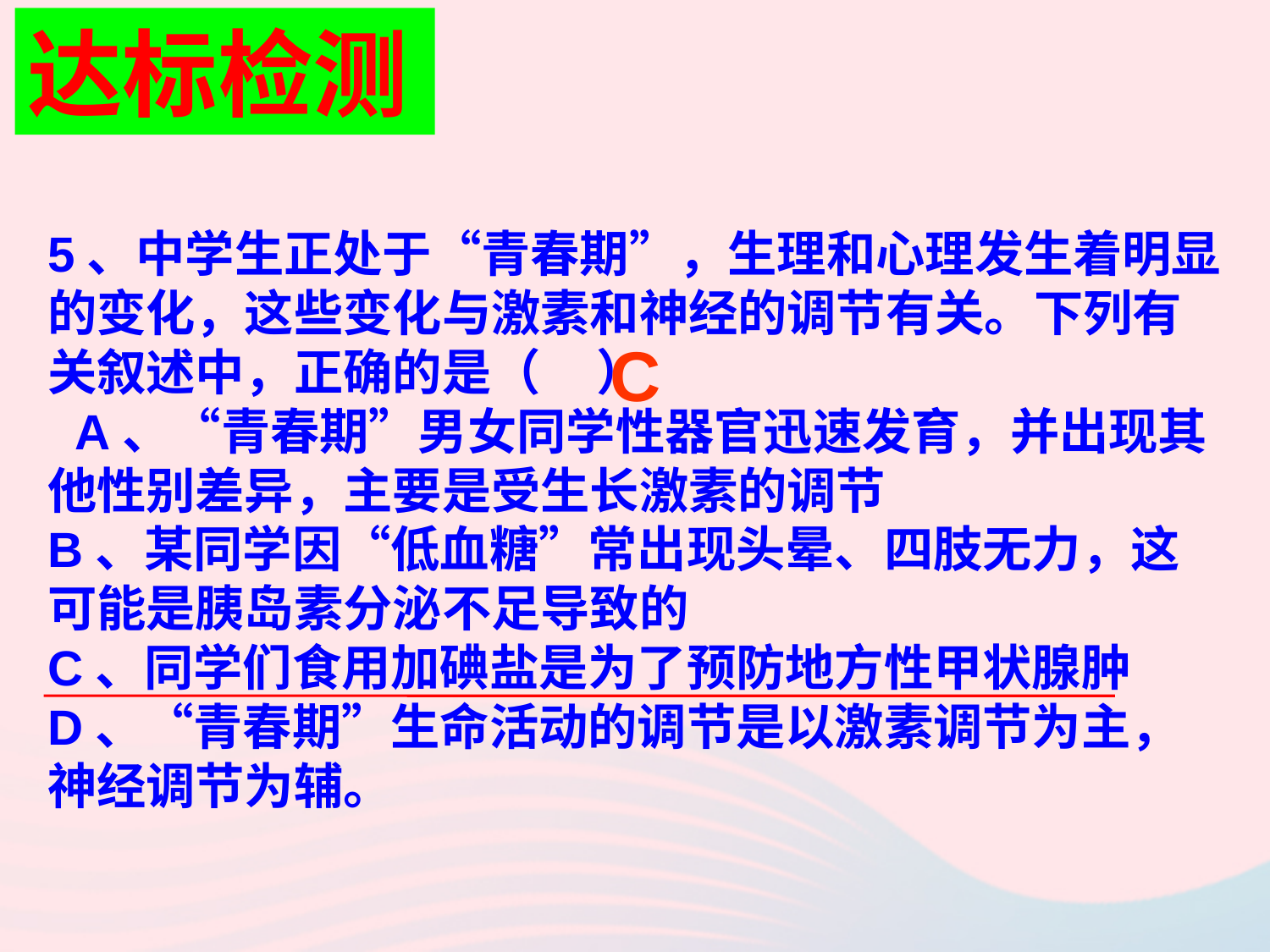

达标检测
5、中学生正处于“青春期”，生理和心理发生着明显的变化，这些变化与激素和神经的调节有关。下列有关叙述中，正确的是（     ）
  A、“青春期”男女同学性器官迅速发育，并出现其他性别差异，主要是受生长激素的调节
B、某同学因“低血糖”常出现头晕、四肢无力，这可能是胰岛素分泌不足导致的
C、同学们食用加碘盐是为了预防地方性甲状腺肿
D、“青春期”生命活动的调节是以激素调节为主，神经调节为辅。
C